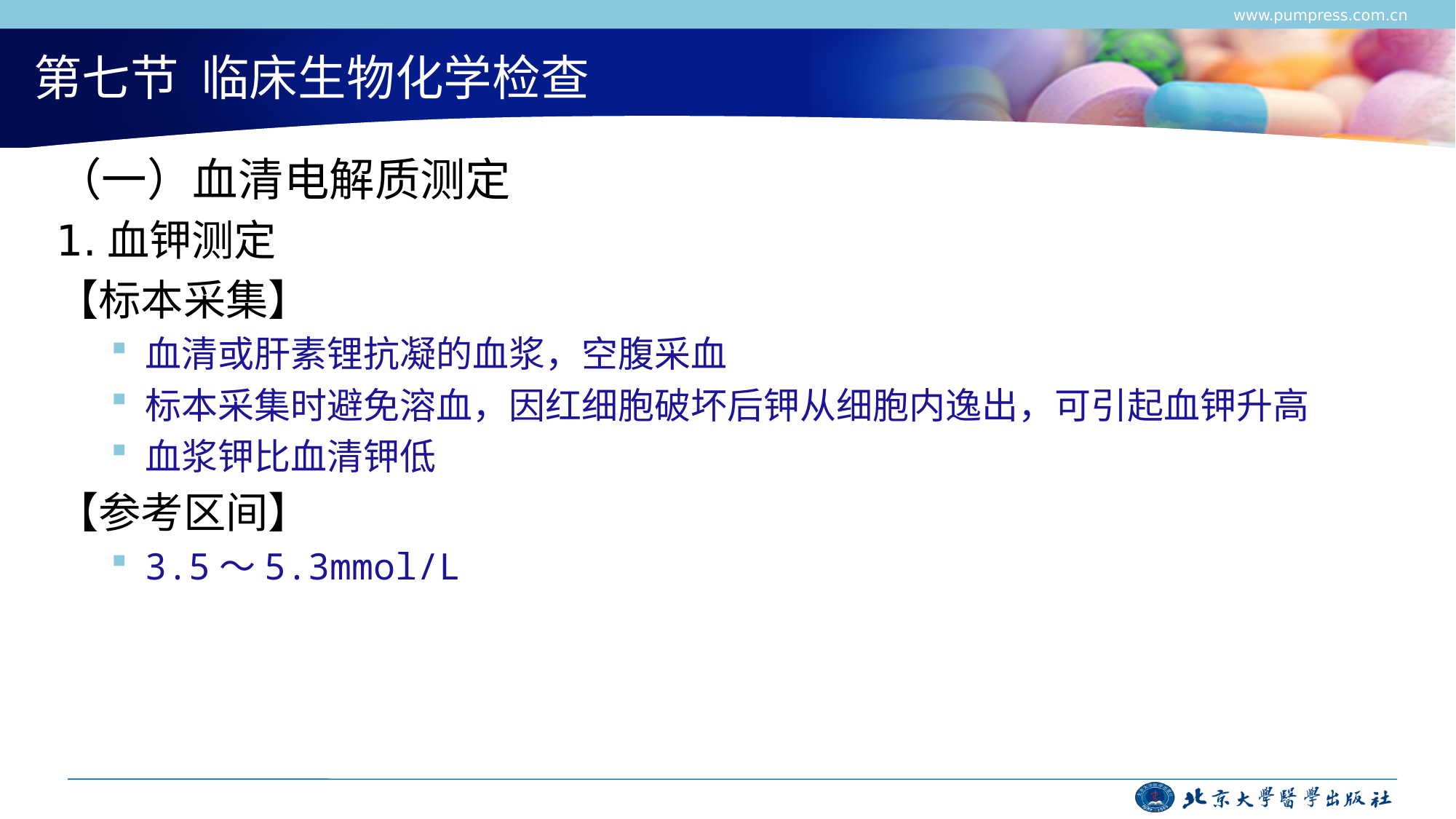

www.pumpress.com.cn
# 第七节  临床生物化学检查
（一）血清电解质测定
1.血钾测定
【标本采集】
血清或肝素锂抗凝的血浆，空腹采血
标本采集时避免溶血，因红细胞破坏后钾从细胞内逸出，可引起血钾升高
血浆钾比血清钾低
【参考区间】
3.5～5.3mmol/L